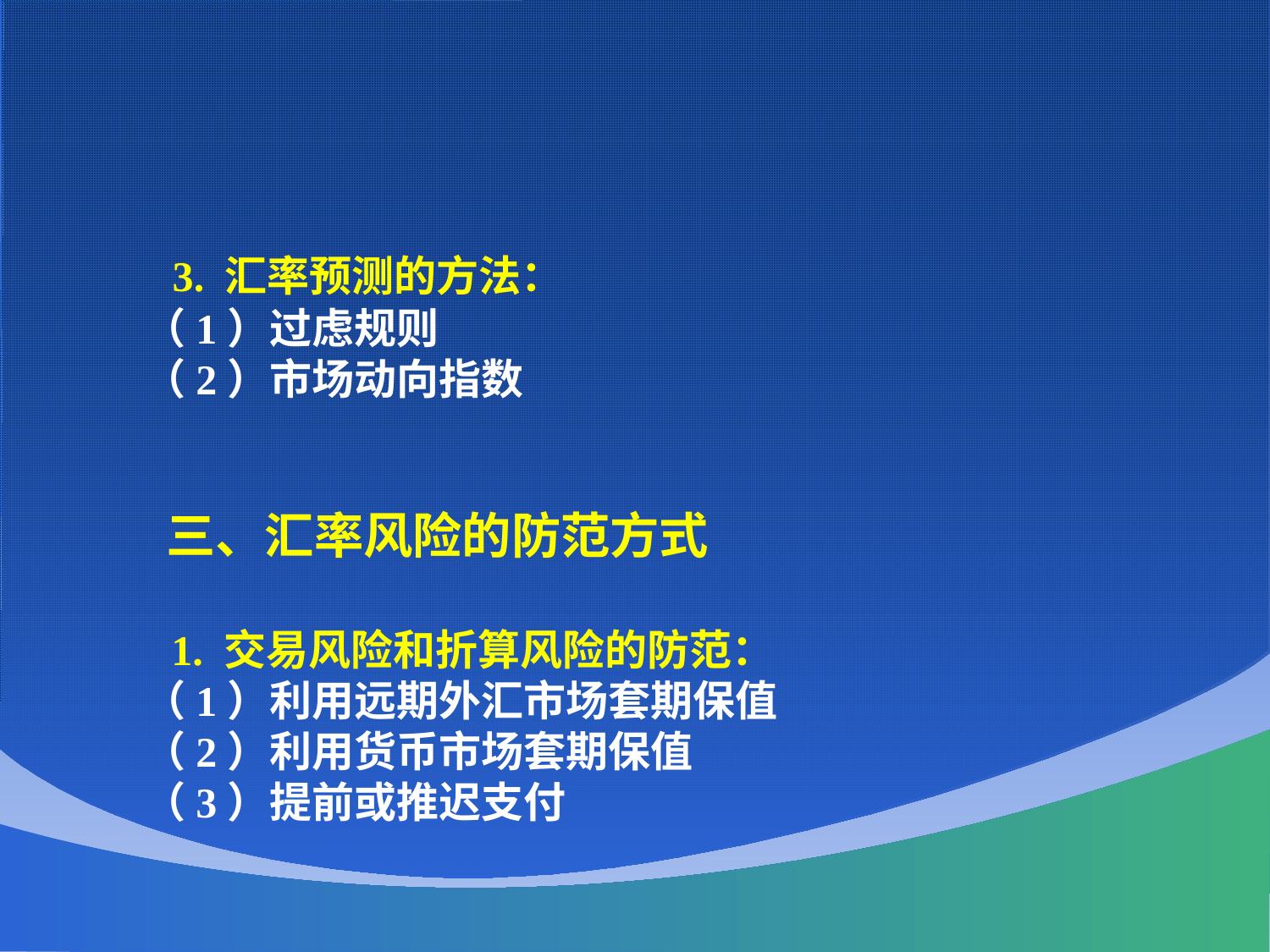

3. 汇率预测的方法：
      （1）过虑规则
      （2）市场动向指数

       三、汇率风险的防范方式

         1. 交易风险和折算风险的防范：
      （1）利用远期外汇市场套期保值
      （2）利用货币市场套期保值
      （3）提前或推迟支付